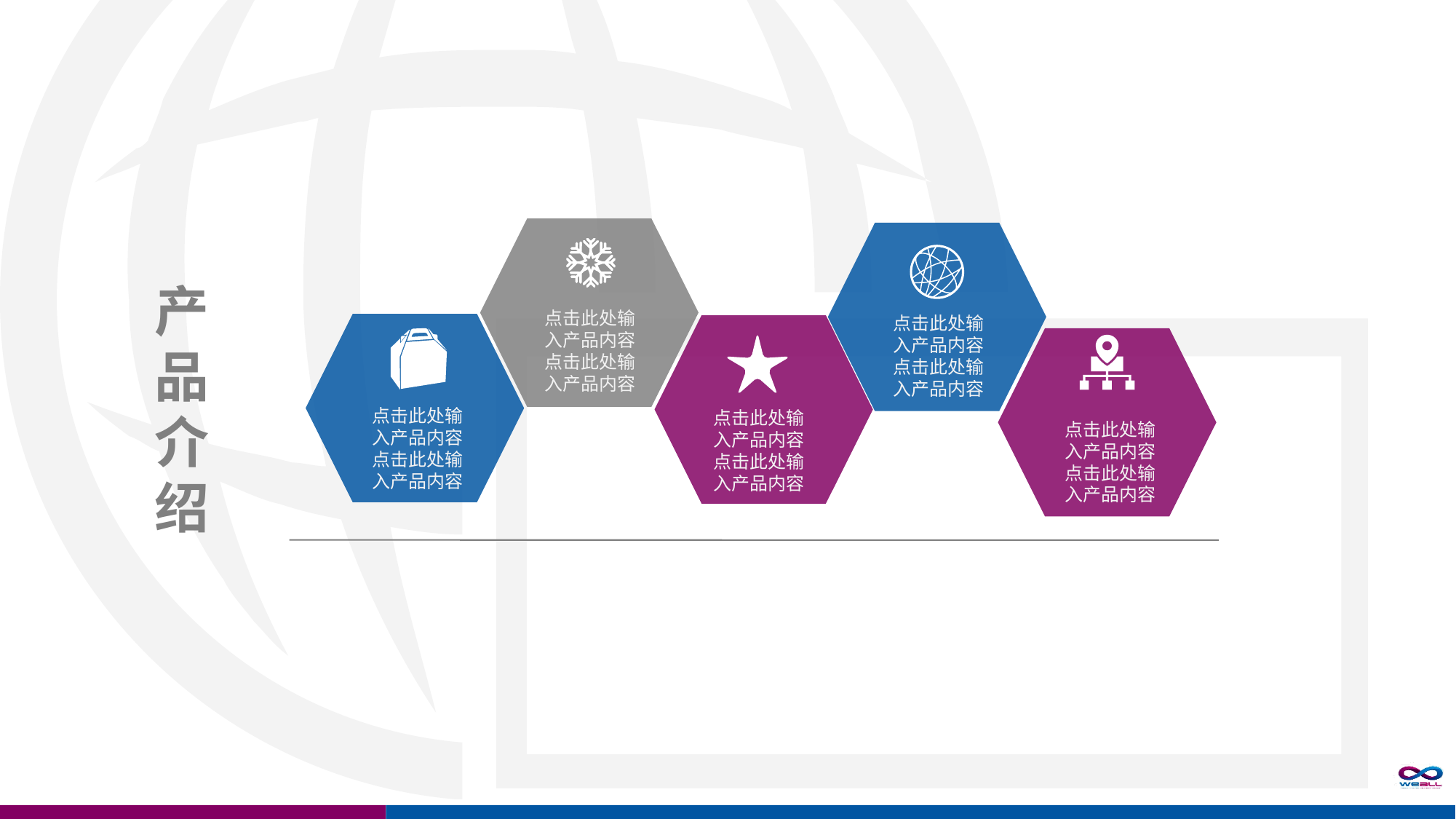

产
品
介
绍

点击此处输入产品内容
点击此处输入产品内容

点击此处输入产品内容
点击此处输入产品内容

点击此处输入产品内容
点击此处输入产品内容

点击此处输入产品内容
点击此处输入产品内容

点击此处输入产品内容
点击此处输入产品内容